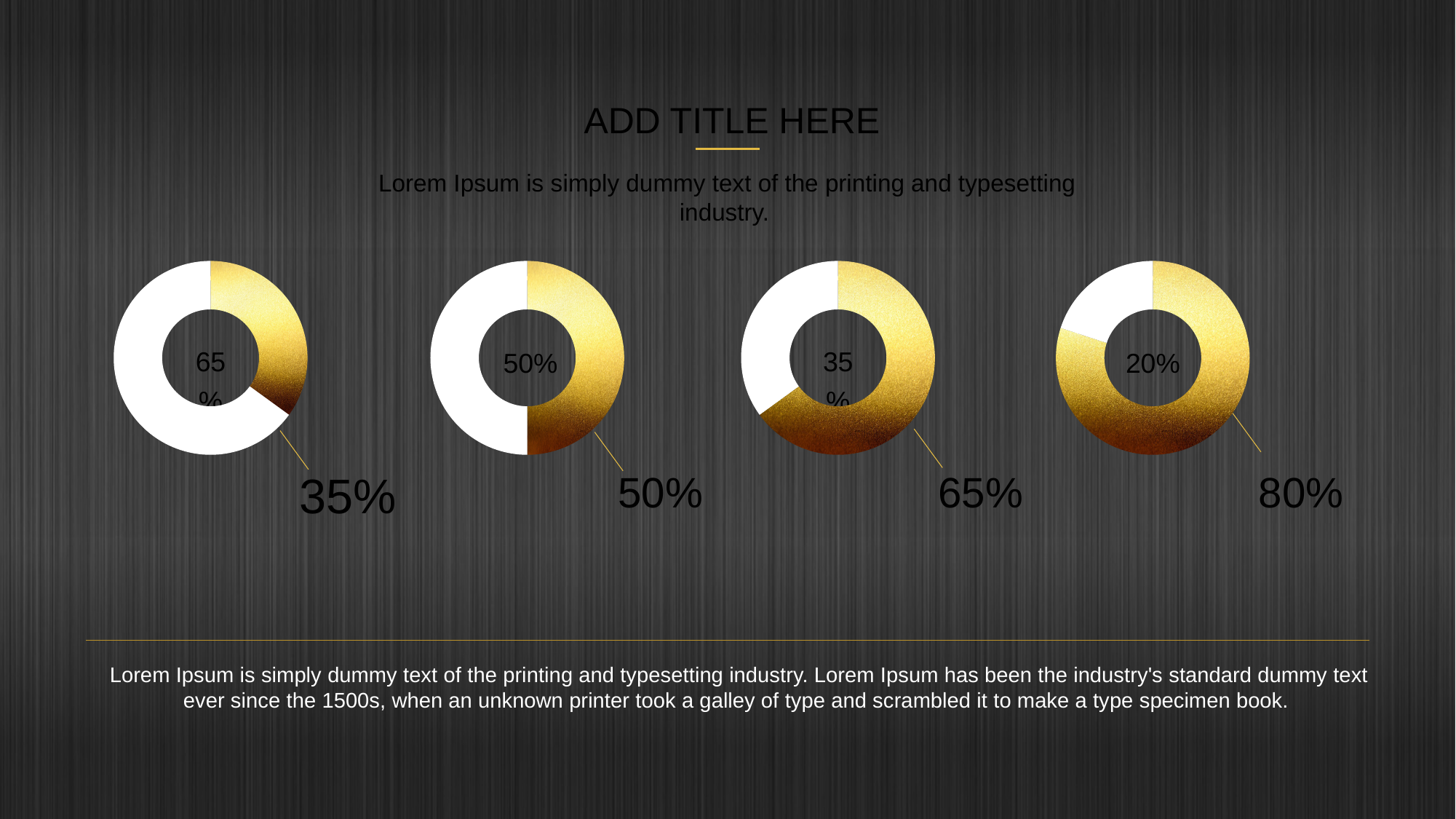

ADD TITLE HERE
Lorem Ipsum is simply dummy text of the printing and typesetting industry.

### Chart

| Category | 销售额 |
|---|---|
| 第一季度 | 0.35 |
| 第二季度 | 0.65 |

### Chart

| Category | 销售额 |
|---|---|
| 第一季度 | 0.5 |
| 第二季度 | 0.5 |

### Chart

| Category | 销售额 |
|---|---|
| 第一季度 | 0.65 |
| 第二季度 | 0.35 |

### Chart

| Category | 销售额 |
|---|---|
| 第一季度 | 0.8 |
| 第二季度 | 0.2 |

65%
35%
50%
20%
35%
50%
65%
80%
Lorem Ipsum is simply dummy text of the printing and typesetting industry. Lorem Ipsum has been the industry's standard dummy text ever since the 1500s, when an unknown printer took a galley of type and scrambled it to make a type specimen book.